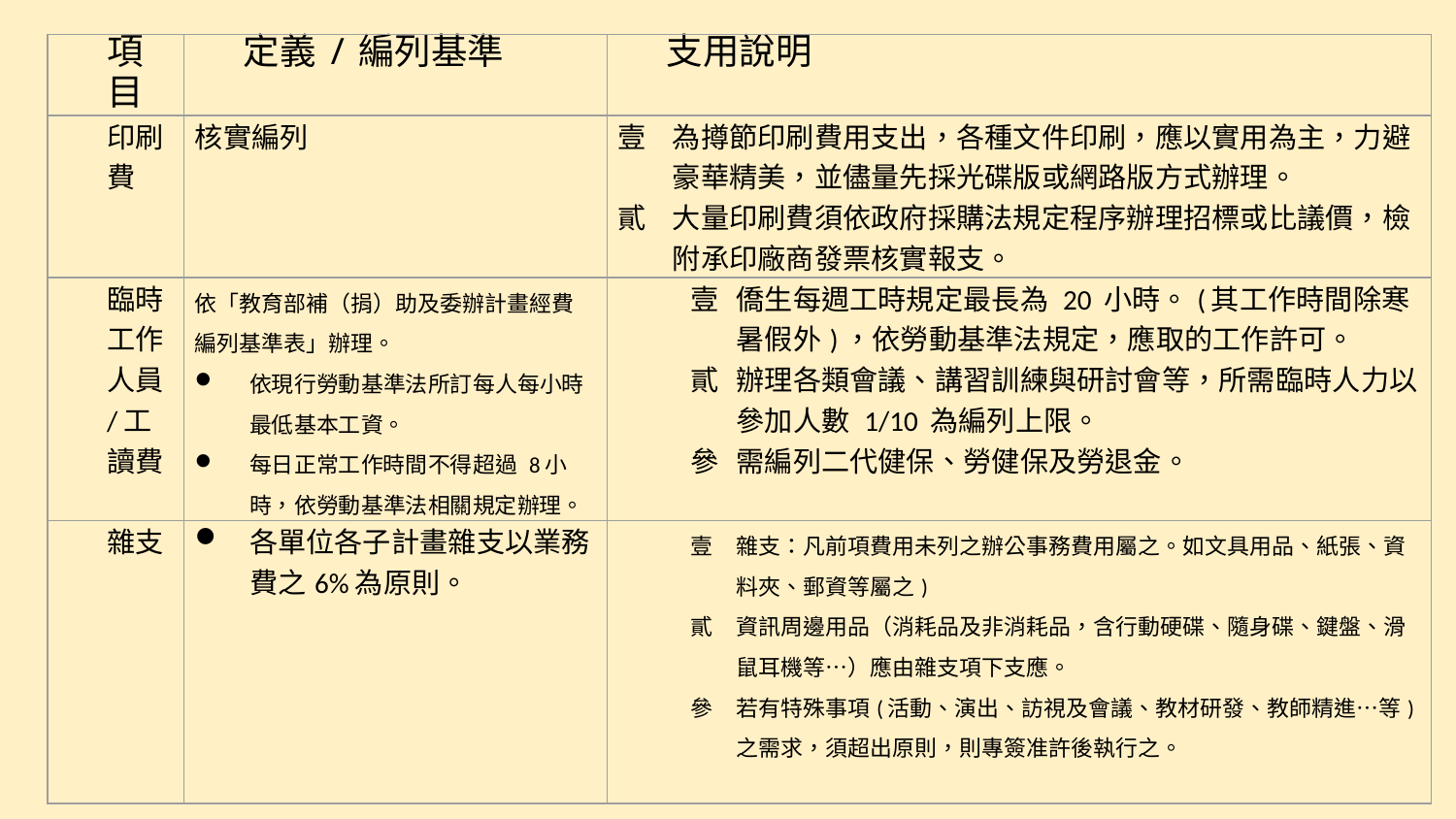

| 項目 | 定義/編列基準 | 支用說明 |
| --- | --- | --- |
| 印刷費 | 核實編列 | 為撙節印刷費用支出，各種文件印刷，應以實用為主，力避豪華精美，並儘量先採光碟版或網路版方式辦理。 大量印刷費須依政府採購法規定程序辦理招標或比議價，檢附承印廠商發票核實報支。 |
| 臨時工作人員/工讀費 | 依「教育部補（捐）助及委辦計畫經費編列基準表」辦理。 依現行勞動基準法所訂每人每小時最低基本工資。 每日正常工作時間不得超過 8小時，依勞動基準法相關規定辦理。 | 僑生每週工時規定最長為 20 小時。(其工作時間除寒暑假外)，依勞動基準法規定，應取的工作許可。 辦理各類會議、講習訓練與研討會等，所需臨時人力以參加人數 1/10 為編列上限。 需編列二代健保、勞健保及勞退金。 |
| 雜支 | 各單位各子計畫雜支以業務費之6%為原則。 | 雜支：凡前項費用未列之辦公事務費用屬之。如文具用品、紙張、資料夾、郵資等屬之) 資訊周邊用品（消耗品及非消耗品，含行動硬碟、隨身碟、鍵盤、滑鼠耳機等…）應由雜支項下支應。 若有特殊事項(活動、演出、訪視及會議、教材研發、教師精進…等)之需求，須超出原則，則專簽准許後執行之。 |